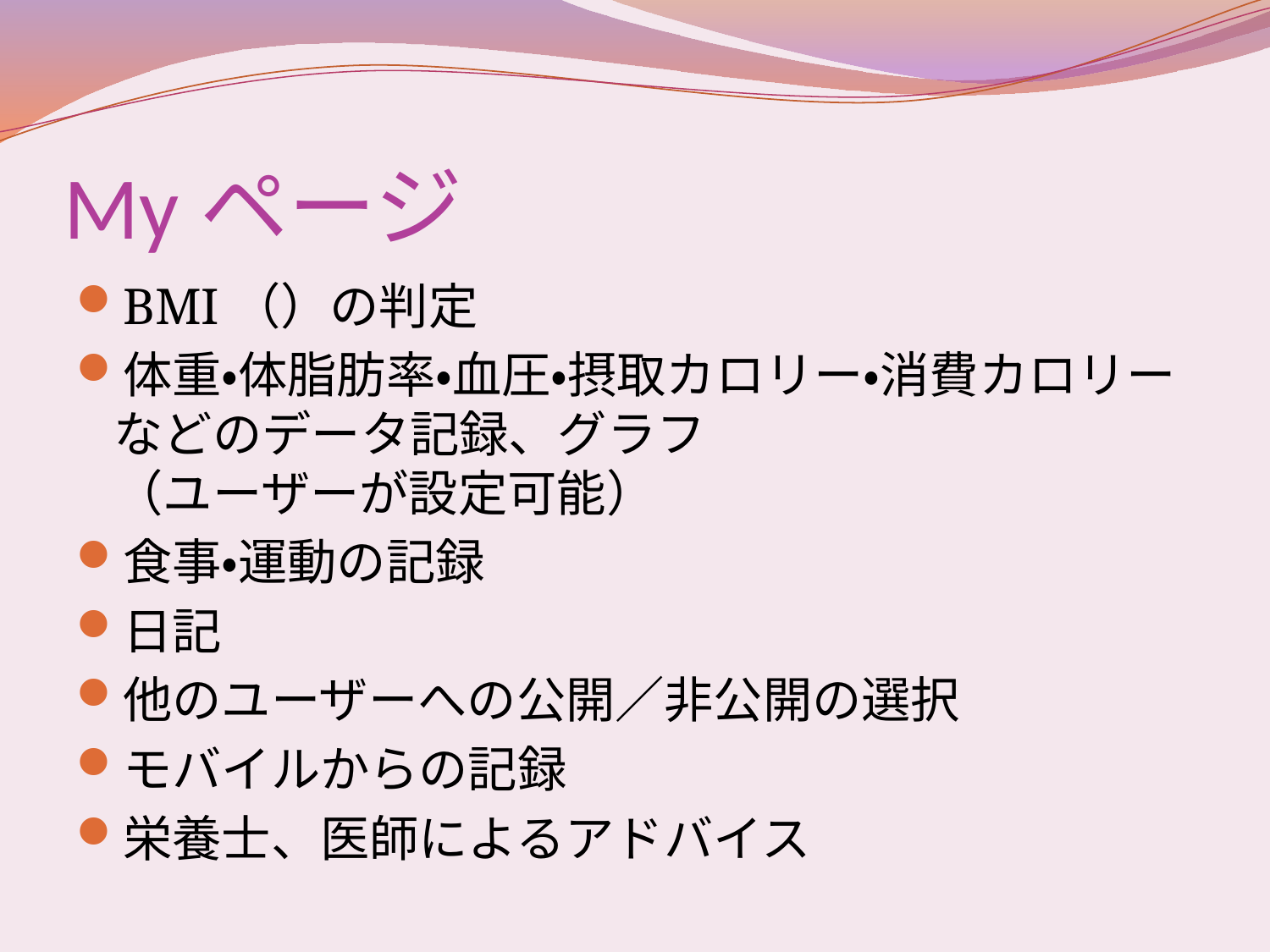

# Myページ
BMI（）の判定
体重・体脂肪率・血圧・摂取カロリー・消費カロリー
などのデータ記録、グラフ
（ユーザーが設定可能）
食事・運動の記録
日記
他のユーザーへの公開／非公開の選択
モバイルからの記録
栄養士、医師によるアドバイス